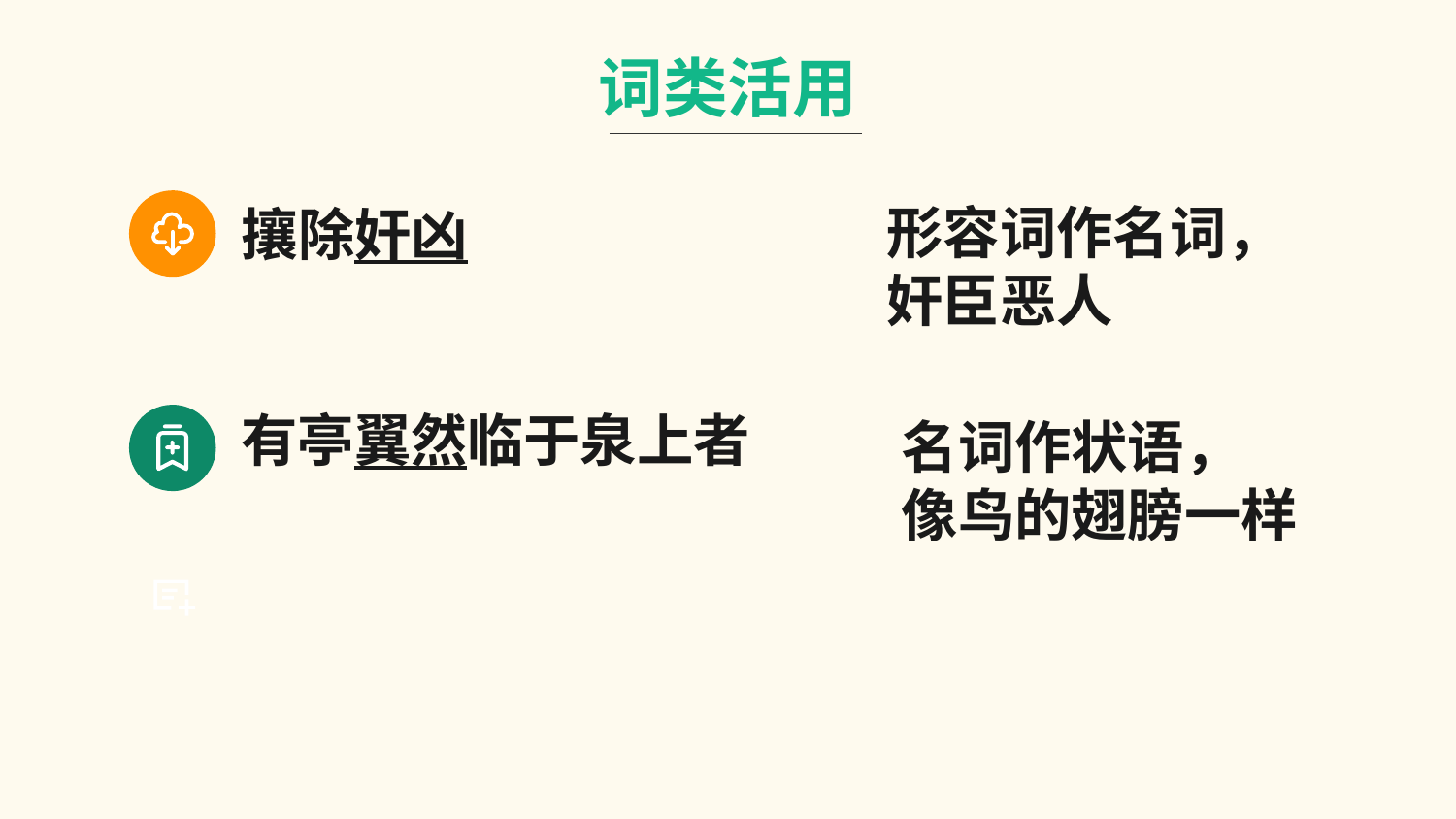

词类活用

攘除奸凶

形容词作名词，
奸臣恶人
有亭翼然临于泉上者

名词作状语，
像鸟的翅膀一样